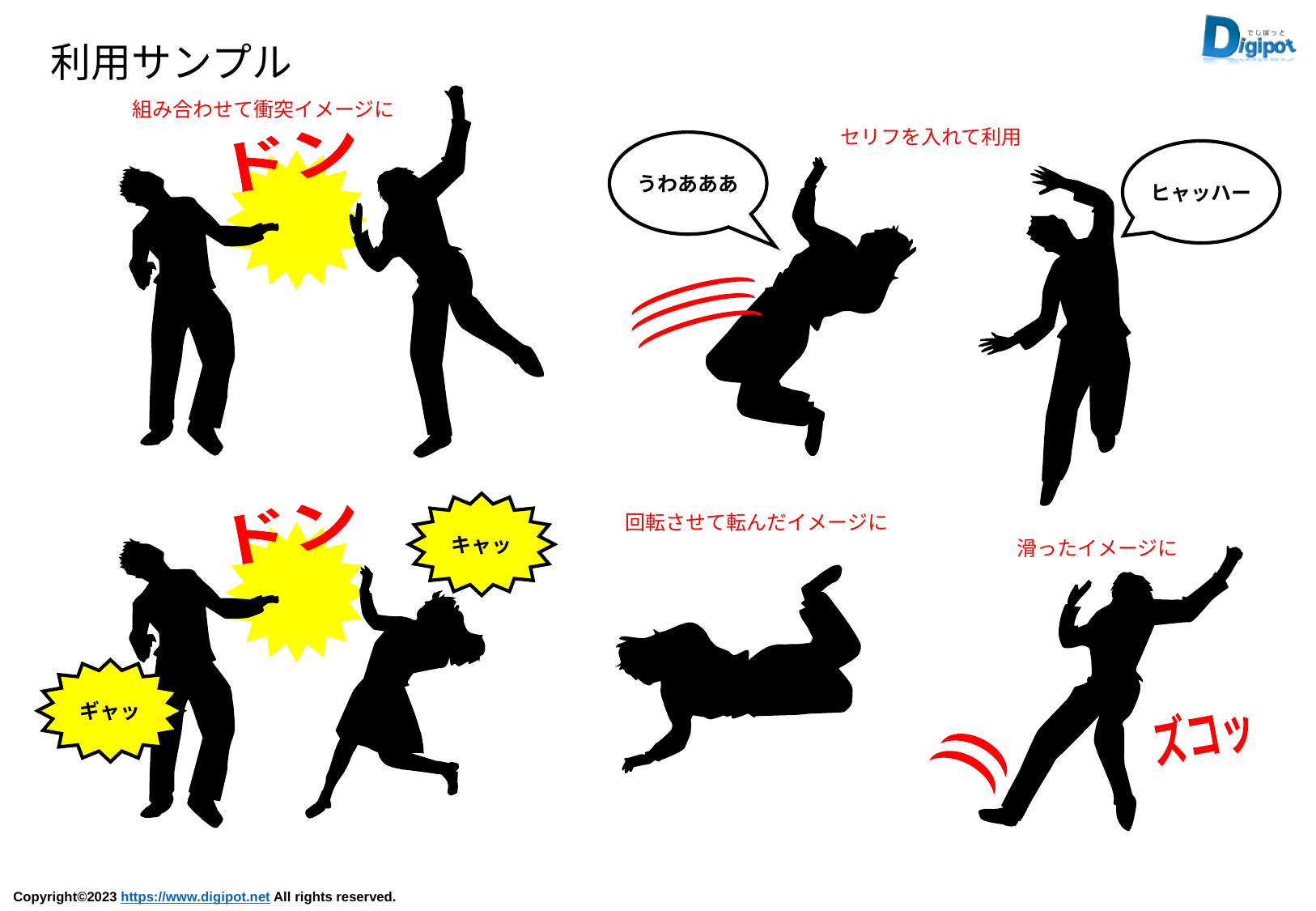

利用サンプル

組み合わせて衝突イメージに
セリフを入れて利用
ドン
うわあああ
ヒャッハー

キャッ

回転させて転んだイメージに
ドン

滑ったイメージに

ギャッ
ズコッ